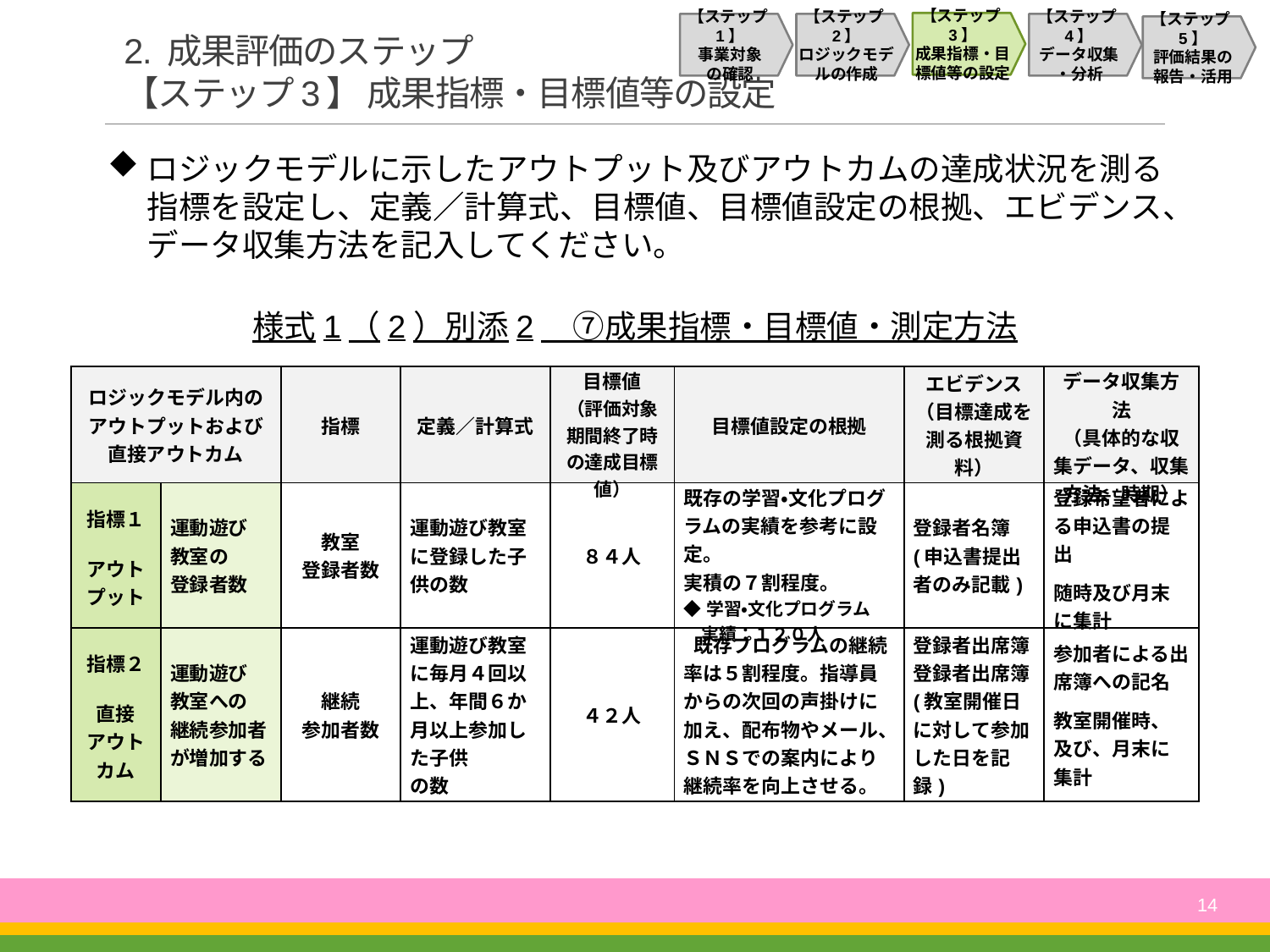

【ステップ3】
成果指標・目標値等の設定
【ステップ1】
事業対象
の確認
【ステップ2】
ロジックモデルの作成
【ステップ4】
データ収集
・分析
【ステップ5】
評価結果の
報告・活用
# 2. 成果評価のステップ 【ステップ3】 成果指標・目標値等の設定
ロジックモデルに示したアウトプット及びアウトカムの達成状況を測る指標を設定し、定義／計算式、目標値、目標値設定の根拠、エビデンス、データ収集方法を記入してください。
様式1（2）別添2　⑦成果指標・目標値・測定方法
| ロジックモデル内のアウトプットおよび直接アウトカム |  | 指標 | 定義／計算式 | 目標値 （評価対象期間終了時の達成目標値） | 目標値設定の根拠 | エビデンス （目標達成を測る根拠資料） | データ収集方法 （具体的な収集データ、収集方法、時期） |
| --- | --- | --- | --- | --- | --- | --- | --- |
| 指標１   アウト プット | 運動遊び 教室の 登録者数 | 教室 登録者数 | 運動遊び教室に登録した子供の数 | ８４人 | 既存の学習・文化プログラムの実績を参考に設定。 実積の７割程度。 ◆学習・文化プログラム 実績：１２０人 | 登録者名簿 (申込書提出者のみ記載) | 登録希望者による申込書の提出 随時及び月末に集計 |
| 指標２   直接 アウト カム | 運動遊び 教室への 継続参加者が増加する | 継続 参加者数 | 運動遊び教室に毎月４回以上、年間６か月以上参加した子供 の数 | ４２人 | 既存プログラムの継続率は５割程度。指導員からの次回の声掛けに加え、配布物やメール、ＳＮＳでの案内により継続率を向上させる。 | 登録者出席簿登録者出席簿(教室開催日に対して参加した日を記録) | 参加者による出席簿への記名 教室開催時、及び、月末に集計 |
14